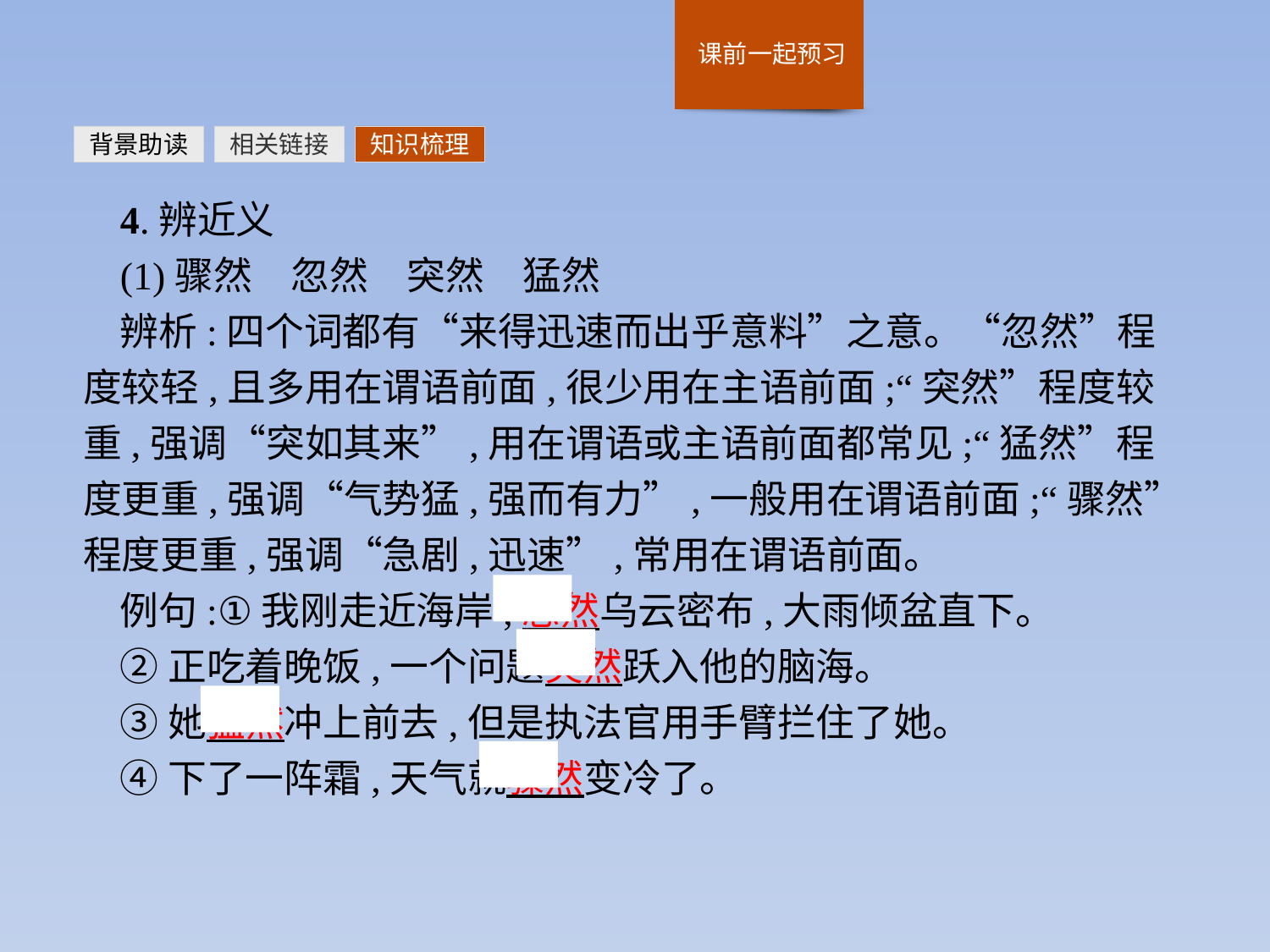

背景助读
相关链接
知识梳理
4.辨近义
(1)骤然　忽然　突然　猛然
辨析:四个词都有“来得迅速而出乎意料”之意。“忽然”程度较轻,且多用在谓语前面,很少用在主语前面;“突然”程度较重,强调“突如其来”,用在谓语或主语前面都常见;“猛然”程度更重,强调“气势猛,强而有力”,一般用在谓语前面;“骤然”程度更重,强调“急剧,迅速”,常用在谓语前面。
例句:①我刚走近海岸,忽然乌云密布,大雨倾盆直下。
②正吃着晚饭,一个问题突然跃入他的脑海。
③她猛然冲上前去,但是执法官用手臂拦住了她。
④下了一阵霜,天气就骤然变冷了。